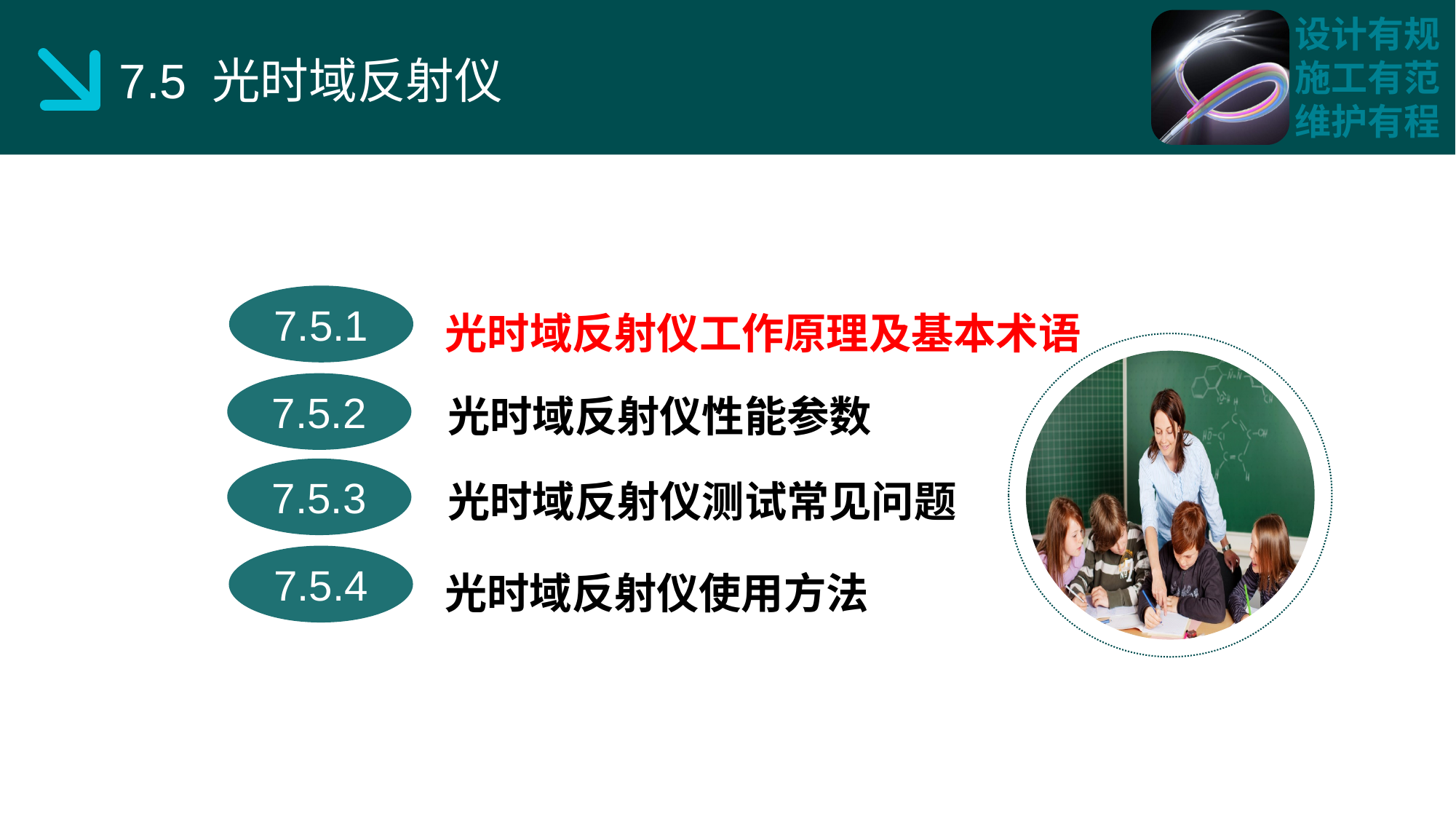

7.5 光时域反射仪

光时域反射仪工作原理及基本术语
7.5.1

 光时域反射仪性能参数
7.5.2
 光时域反射仪测试常见问题
7.5.3
光时域反射仪使用方法
7.5.4